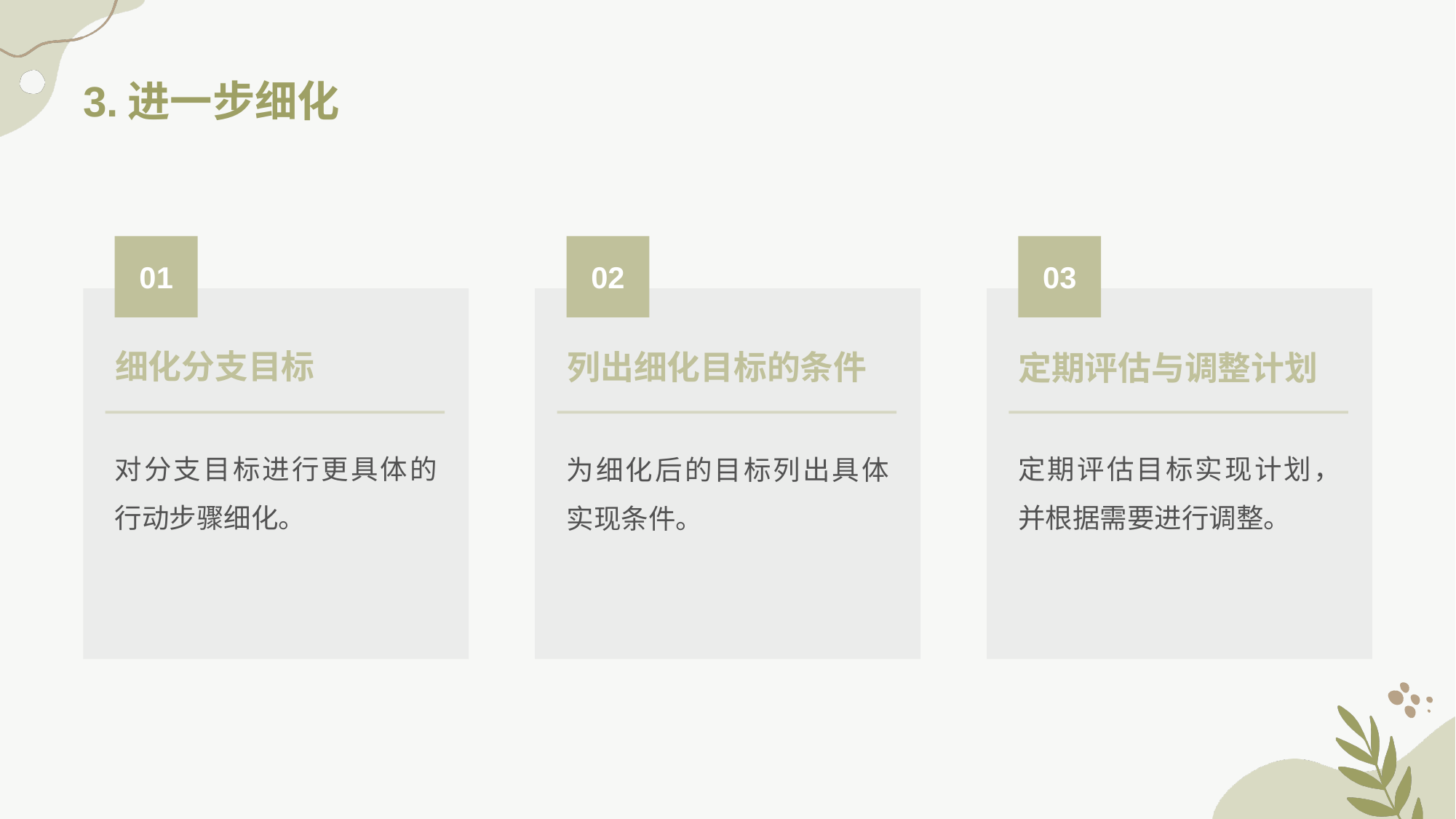

3.进一步细化
01
02
03

细化分支目标
列出细化目标的条件
定期评估与调整计划
对分支目标进行更具体的行动步骤细化。
定期评估目标实现计划，并根据需要进行调整。
为细化后的目标列出具体实现条件。